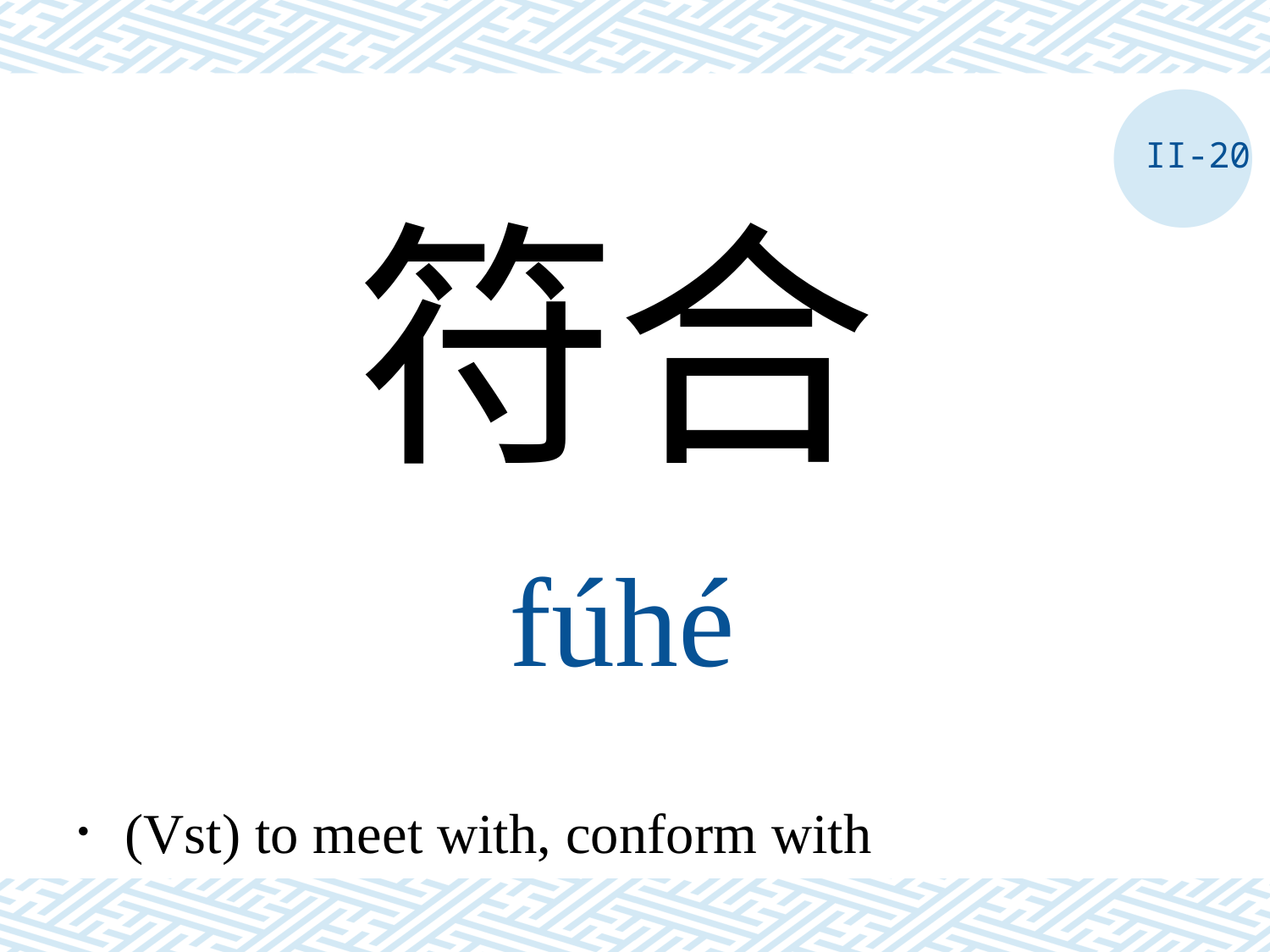

II-20

符合
fúhé
．(Vst) to meet with, conform with